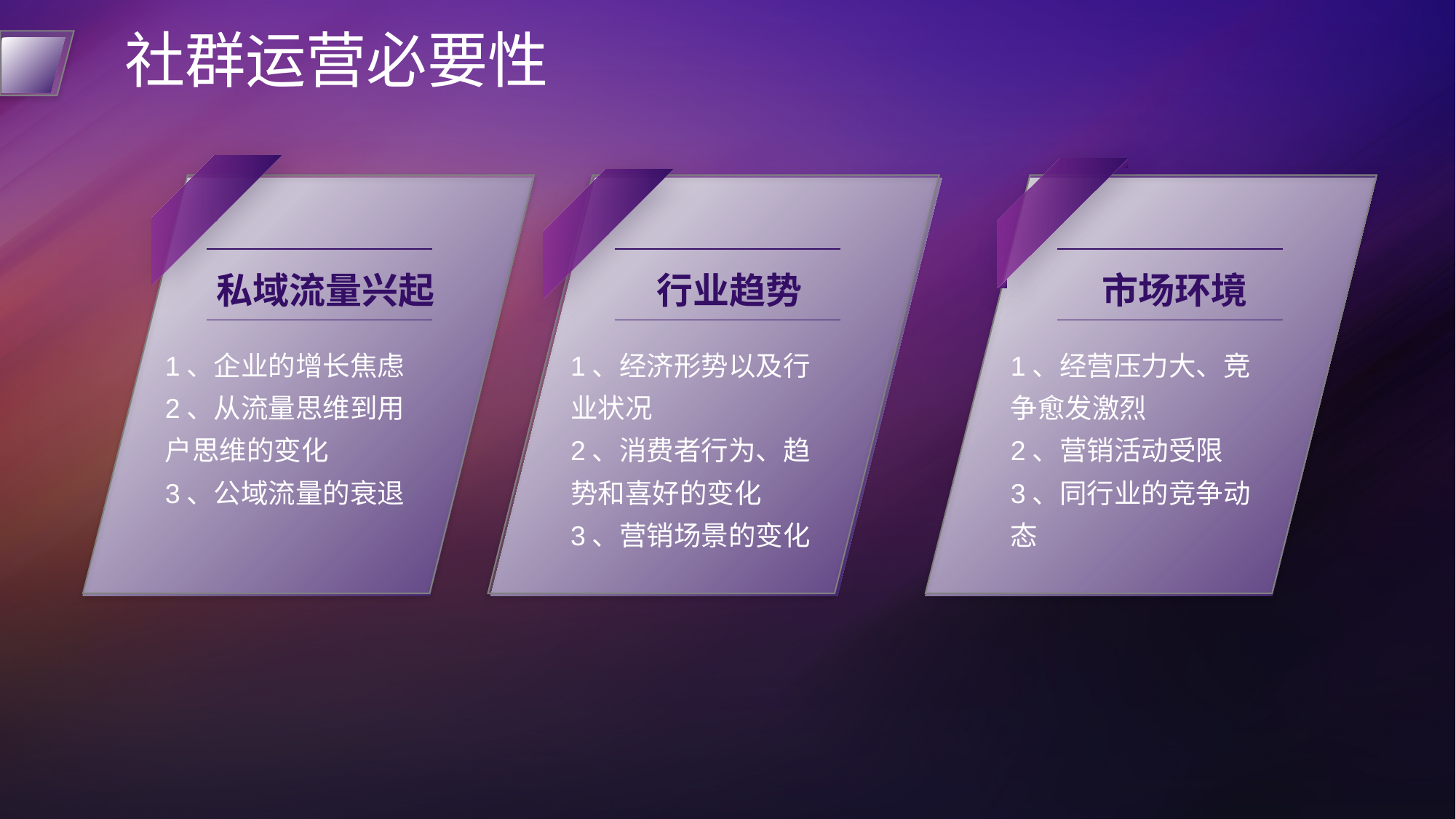

# 社群运营必要性

私域流量兴起
行业趋势
市场环境
1、企业的增长焦虑
2、从流量思维到用户思维的变化
3、公域流量的衰退

1、经济形势以及行业状况
2、消费者行为、趋势和喜好的变化
3、营销场景的变化

1、经营压力大、竞争愈发激烈
2、营销活动受限
3、同行业的竞争动态